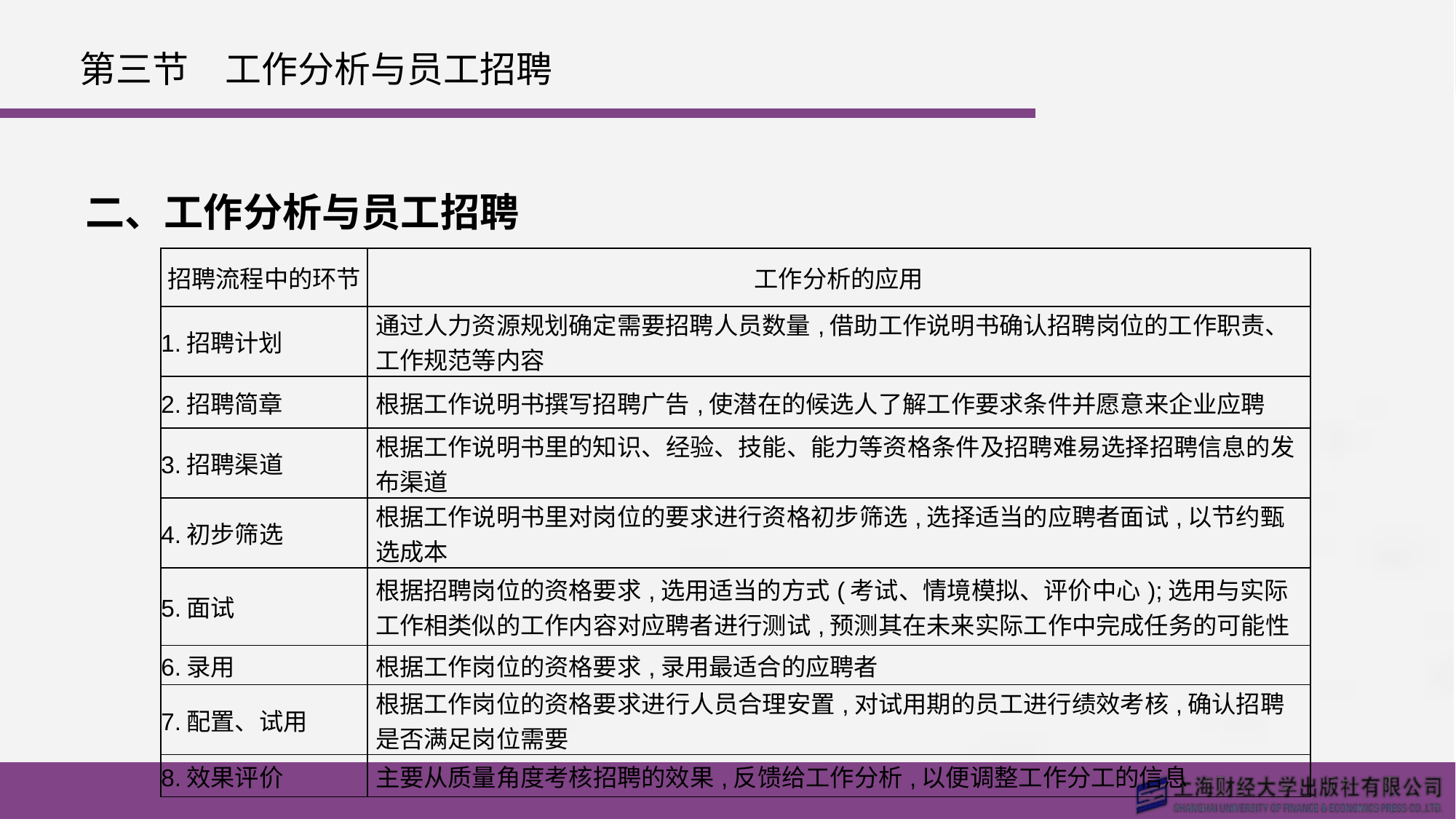

# 第三节　工作分析与员工招聘
二、工作分析与员工招聘
| 招聘流程中的环节 | 工作分析的应用 |
| --- | --- |
| 1.招聘计划 | 通过人力资源规划确定需要招聘人员数量,借助工作说明书确认招聘岗位的工作职责、工作规范等内容 |
| 2.招聘简章 | 根据工作说明书撰写招聘广告,使潜在的候选人了解工作要求条件并愿意来企业应聘 |
| 3.招聘渠道 | 根据工作说明书里的知识、经验、技能、能力等资格条件及招聘难易选择招聘信息的发布渠道 |
| 4.初步筛选 | 根据工作说明书里对岗位的要求进行资格初步筛选,选择适当的应聘者面试,以节约甄选成本 |
| 5.面试 | 根据招聘岗位的资格要求,选用适当的方式(考试、情境模拟、评价中心);选用与实际工作相类似的工作内容对应聘者进行测试,预测其在未来实际工作中完成任务的可能性 |
| 6.录用 | 根据工作岗位的资格要求,录用最适合的应聘者 |
| 7.配置、试用 | 根据工作岗位的资格要求进行人员合理安置,对试用期的员工进行绩效考核,确认招聘是否满足岗位需要 |
| 8.效果评价 | 主要从质量角度考核招聘的效果,反馈给工作分析,以便调整工作分工的信息 |